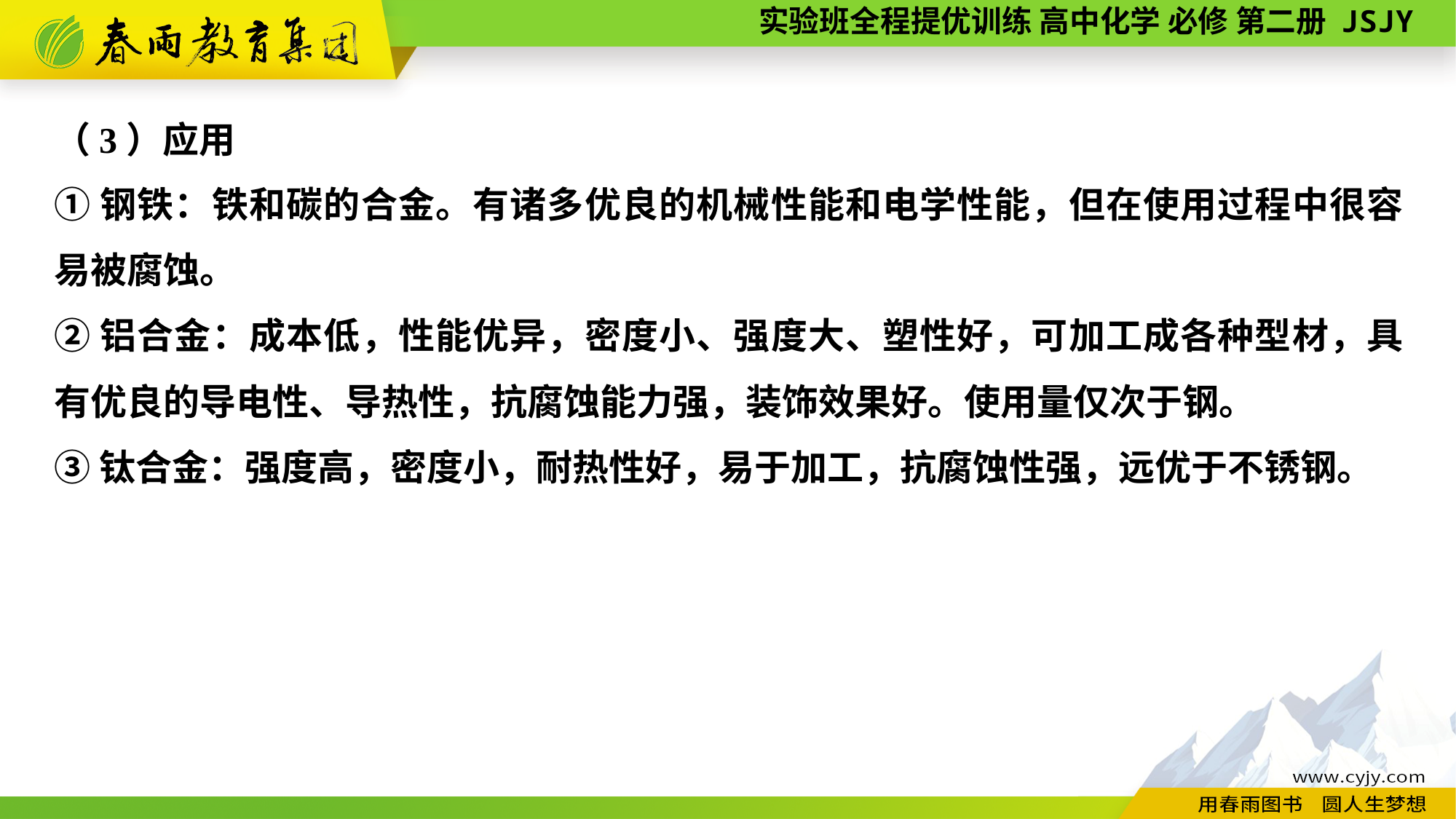

（3）应用
①钢铁：铁和碳的合金。有诸多优良的机械性能和电学性能，但在使用过程中很容易被腐蚀。
②铝合金：成本低，性能优异，密度小、强度大、塑性好，可加工成各种型材，具有优良的导电性、导热性，抗腐蚀能力强，装饰效果好。使用量仅次于钢。
③钛合金：强度高，密度小，耐热性好，易于加工，抗腐蚀性强，远优于不锈钢。